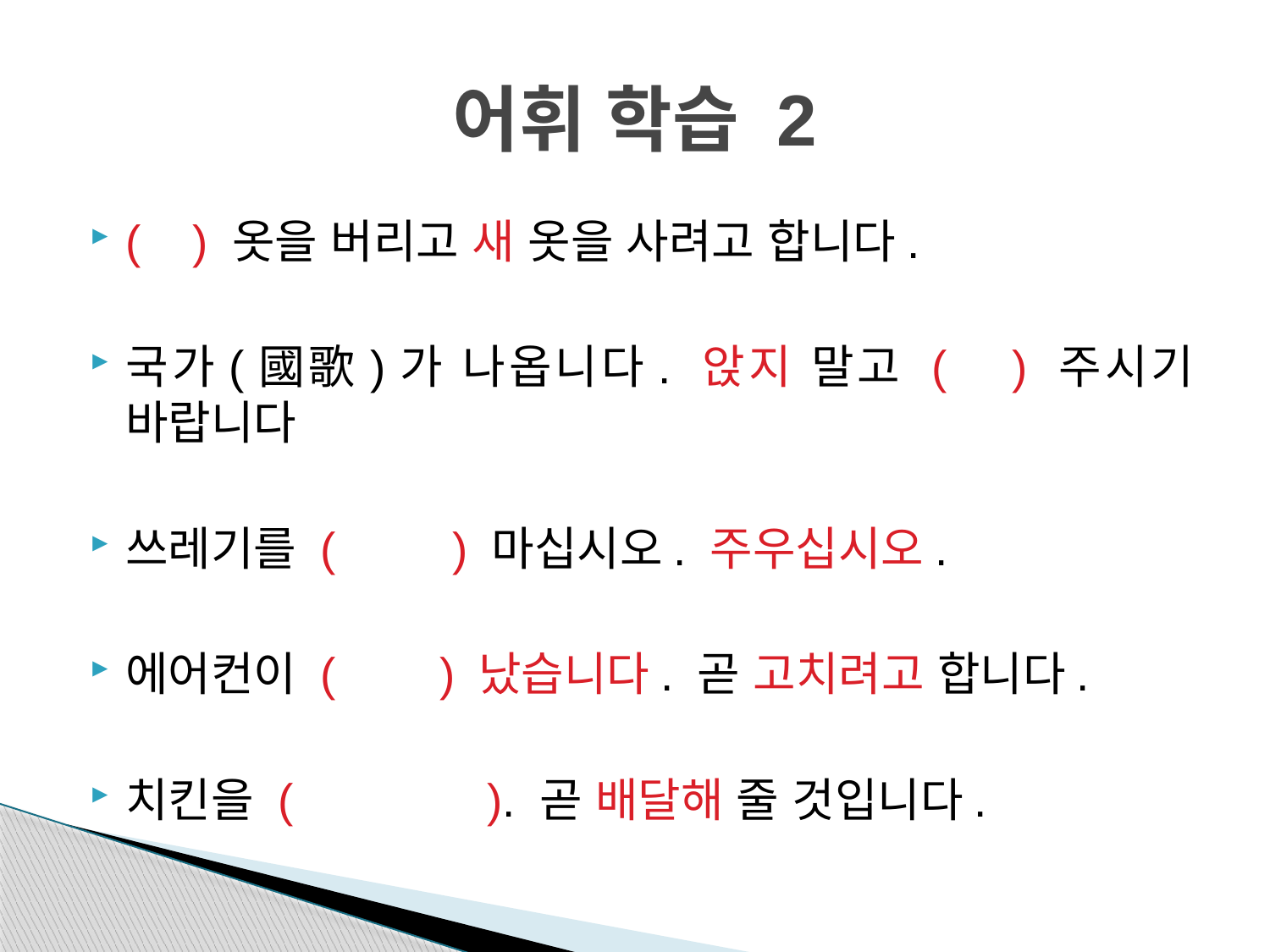

# 어휘 학습 2
(    ) 옷을 버리고 새 옷을 사려고 합니다.

국가(國歌)가 나옵니다. 앉지 말고 (    ) 주시기 바랍니다

쓰레기를 (         ) 마십시오. 주우십시오.

에어컨이 (        ) 났습니다. 곧 고치려고 합니다.

치킨을 (               ). 곧 배달해 줄 것입니다.